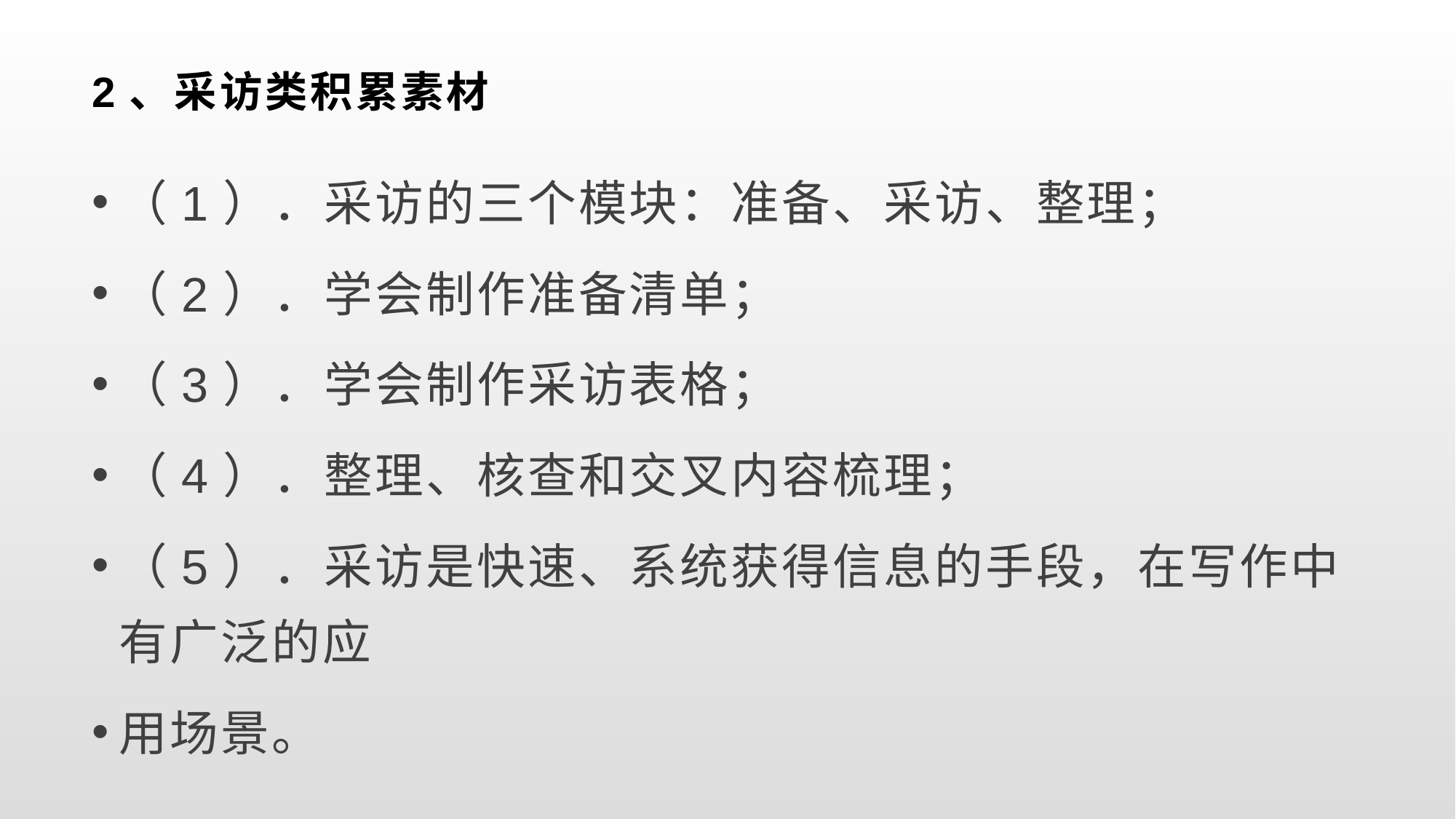

# 2、采访类积累素材
（1）．采访的三个模块：准备、采访、整理；
（2）．学会制作准备清单；
（3）．学会制作采访表格；
（4）．整理、核查和交叉内容梳理；
（5）．采访是快速、系统获得信息的手段，在写作中有广泛的应
用场景。